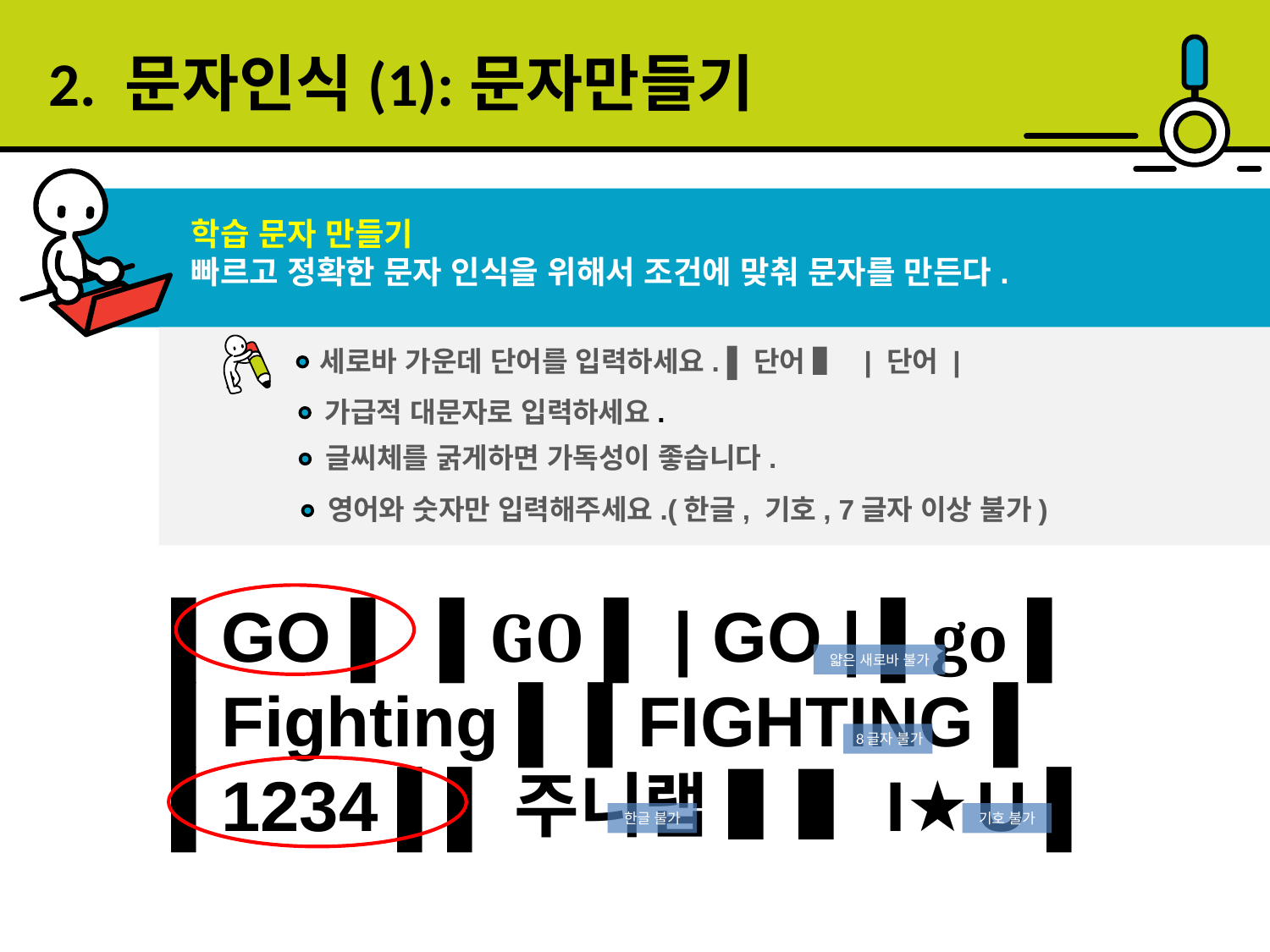

2. 문자인식(1):문자만들기

학습 문자 만들기
빠르고 정확한 문자 인식을 위해서 조건에 맞춰 문자를 만든다.

세로바 가운데 단어를 입력하세요. ▌단어 ▌  | 단어 |

가급적 대문자로 입력하세요.

글씨체를 굵게하면 가독성이 좋습니다.

영어와 숫자만 입력해주세요.(한글, 기호, 7글자 이상 불가)

▌GO ▌  ▌GO ▌ | GO | ▌go ▌
▌Fighting ▌ ▌FIGHTING ▌
▌1234 ▌▌주니랩 ▌▌I★U ▌

얇은 새로바 불가
8글자 불가

한글 불가
기호 불가